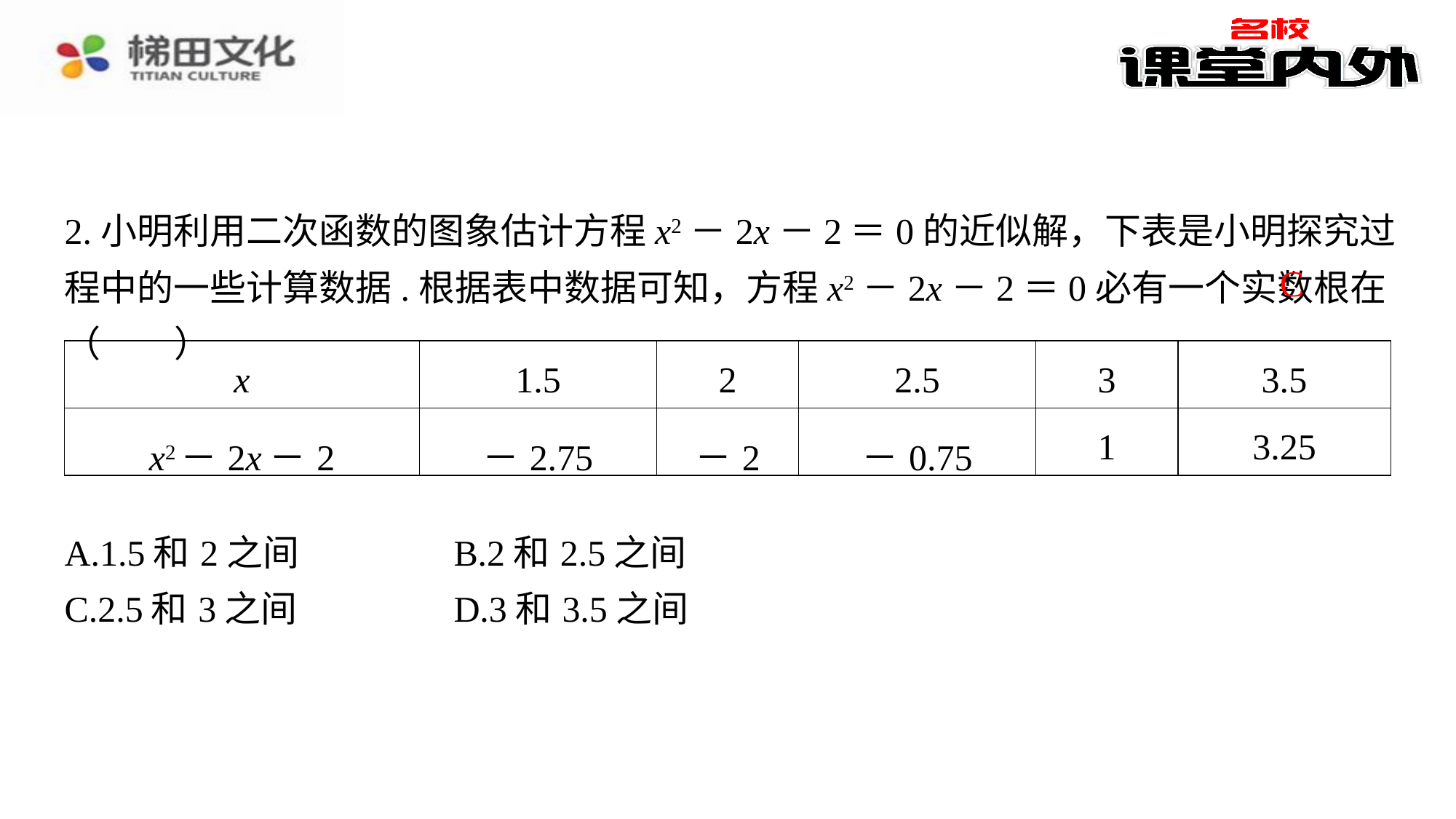

2.小明利用二次函数的图象估计方程x2－2x－2＝0的近似解，下表是小明探究过程中的一些计算数据.根据表中数据可知，方程x2－2x－2＝0必有一个实数根在（　C　）
C
| x | 1.5 | 2 | 2.5 | 3 | 3.5 |
| --- | --- | --- | --- | --- | --- |
| x2－2x－2 | －2.75 | －2 | －0.75 | 1 | 3.25 |
| A.1.5和2之间 | B.2和2.5之间 |
| --- | --- |
| C.2.5和3之间 | D.3和3.5之间 |